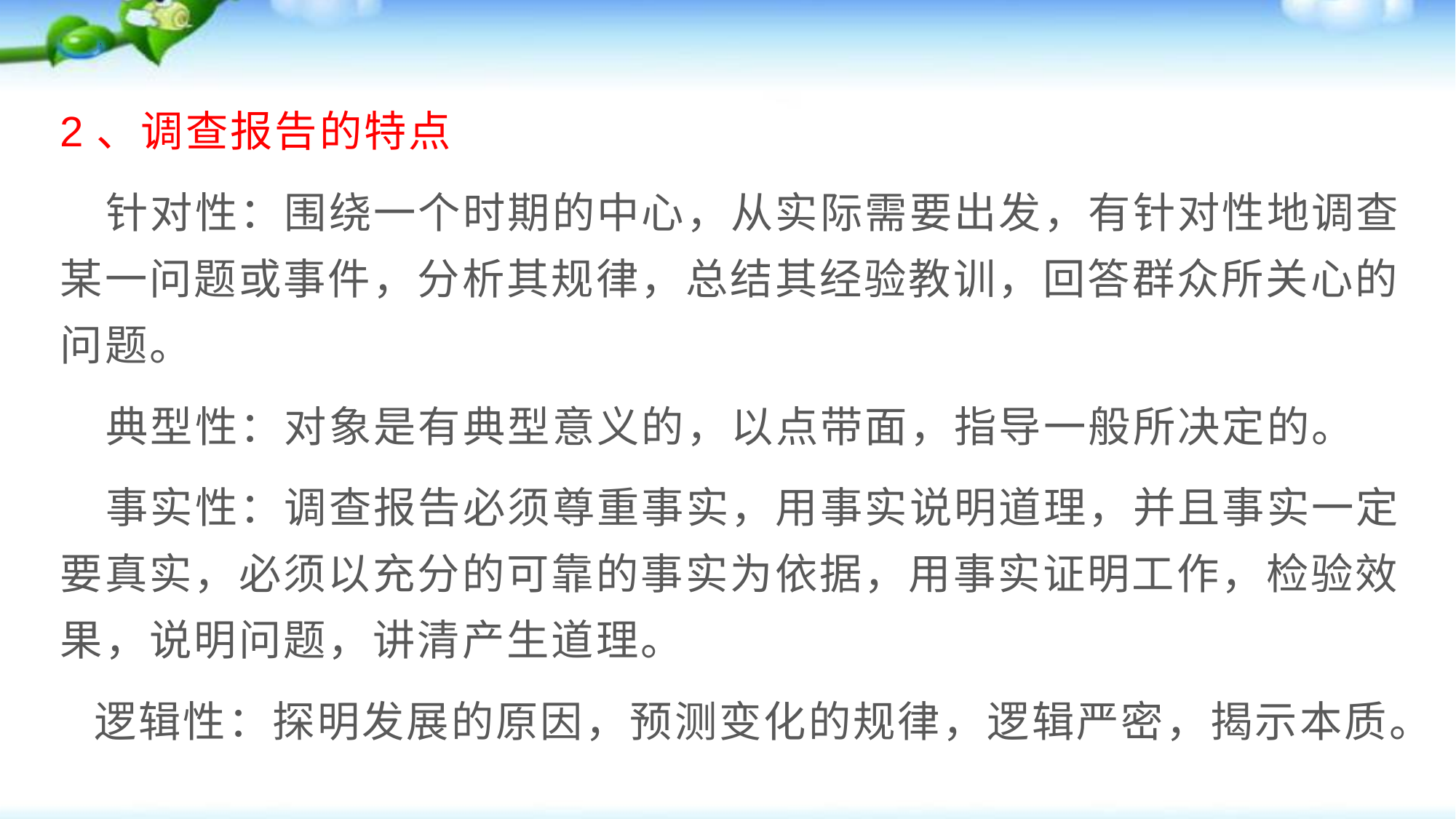

2、调查报告的特点
   针对性：围绕一个时期的中心，从实际需要出发，有针对性地调查某一问题或事件，分析其规律，总结其经验教训，回答群众所关心的问题。
   典型性：对象是有典型意义的，以点带面，指导一般所决定的。
   事实性：调查报告必须尊重事实，用事实说明道理，并且事实一定要真实，必须以充分的可靠的事实为依据，用事实证明工作，检验效果，说明问题，讲清产生道理。
  逻辑性：探明发展的原因，预测变化的规律，逻辑严密，揭示本质。